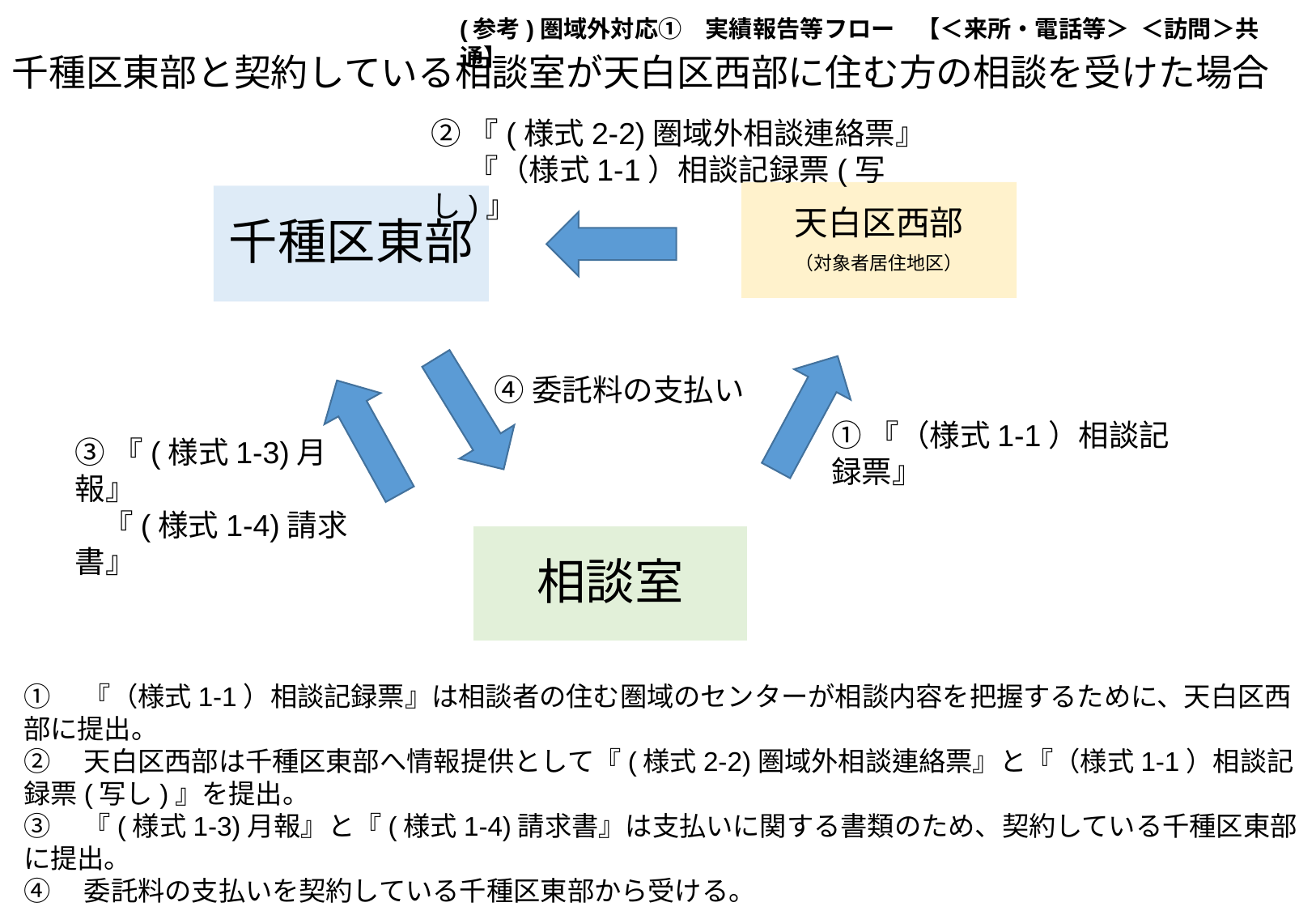

(参考)圏域外対応①　実績報告等フロー    【＜来所・電話等＞  ＜訪問＞共通】
②『(様式2-2)圏域外相談連絡票』
　 『（様式1-1）相談記録票(写し)』

千種区東部
天白区西部
（対象者居住地区）
相談室

④委託料の支払い

①『（様式1-1）相談記録票』
③『(様式1-3)月報』
   『(様式1-4)請求書』
千種区東部と契約している相談室が天白区西部に住む方の相談を受けた場合
①　『（様式1-1）相談記録票』は相談者の住む圏域のセンターが相談内容を把握するために、天白区西部に提出。
②　天白区西部は千種区東部へ情報提供として『(様式2-2)圏域外相談連絡票』と『（様式1-1）相談記録票(写し)』を提出。
③　『(様式1-3)月報』と『(様式1-4)請求書』は支払いに関する書類のため、契約している千種区東部に提出。
④　委託料の支払いを契約している千種区東部から受ける。